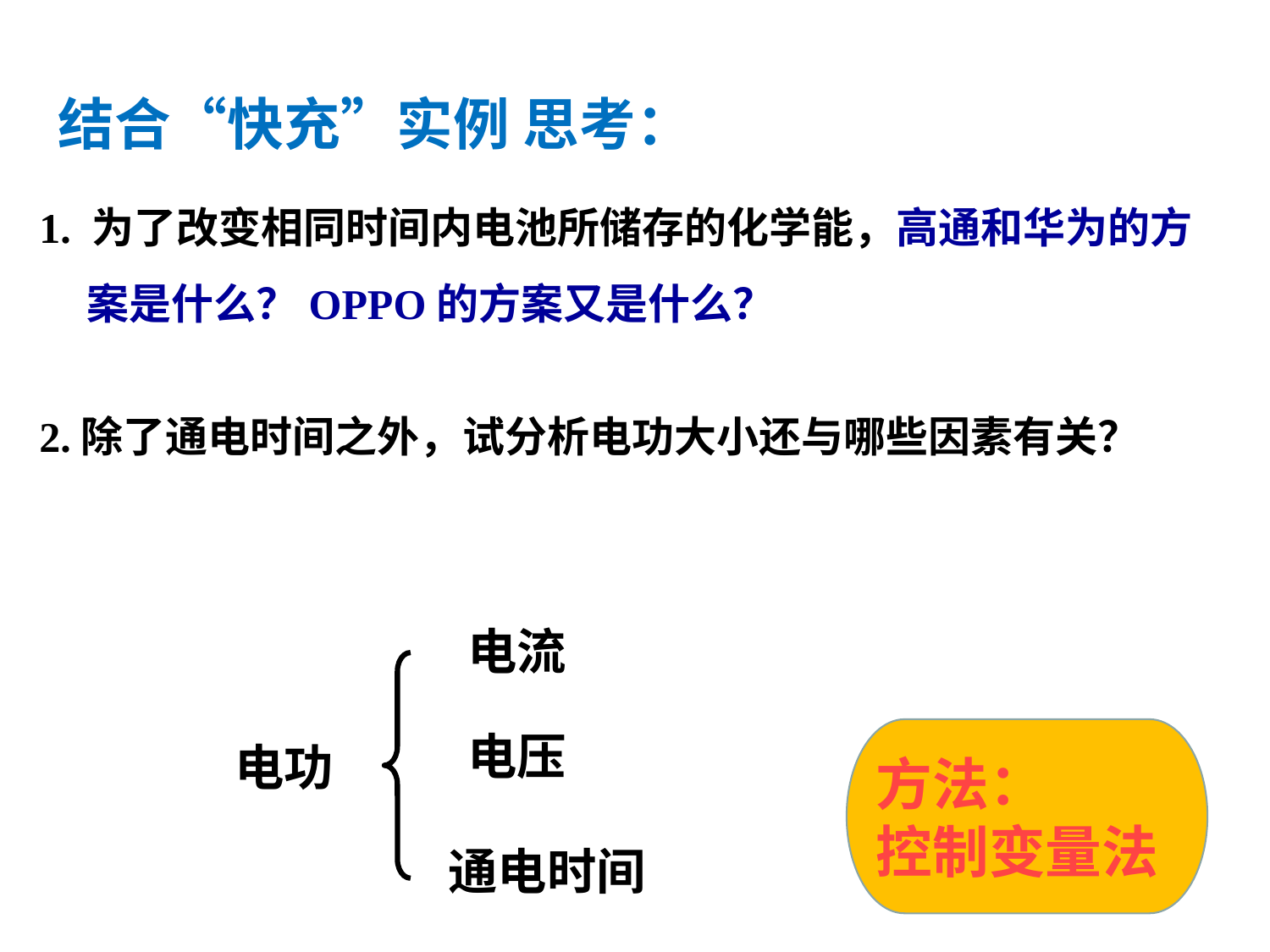

结合“快充”实例 思考：
1. 为了改变相同时间内电池所储存的化学能，高通和华为的方案是什么？OPPO的方案又是什么？

2.除了通电时间之外，试分析电功大小还与哪些因素有关？

电流

方法：
控制变量法
电压
电功
通电时间